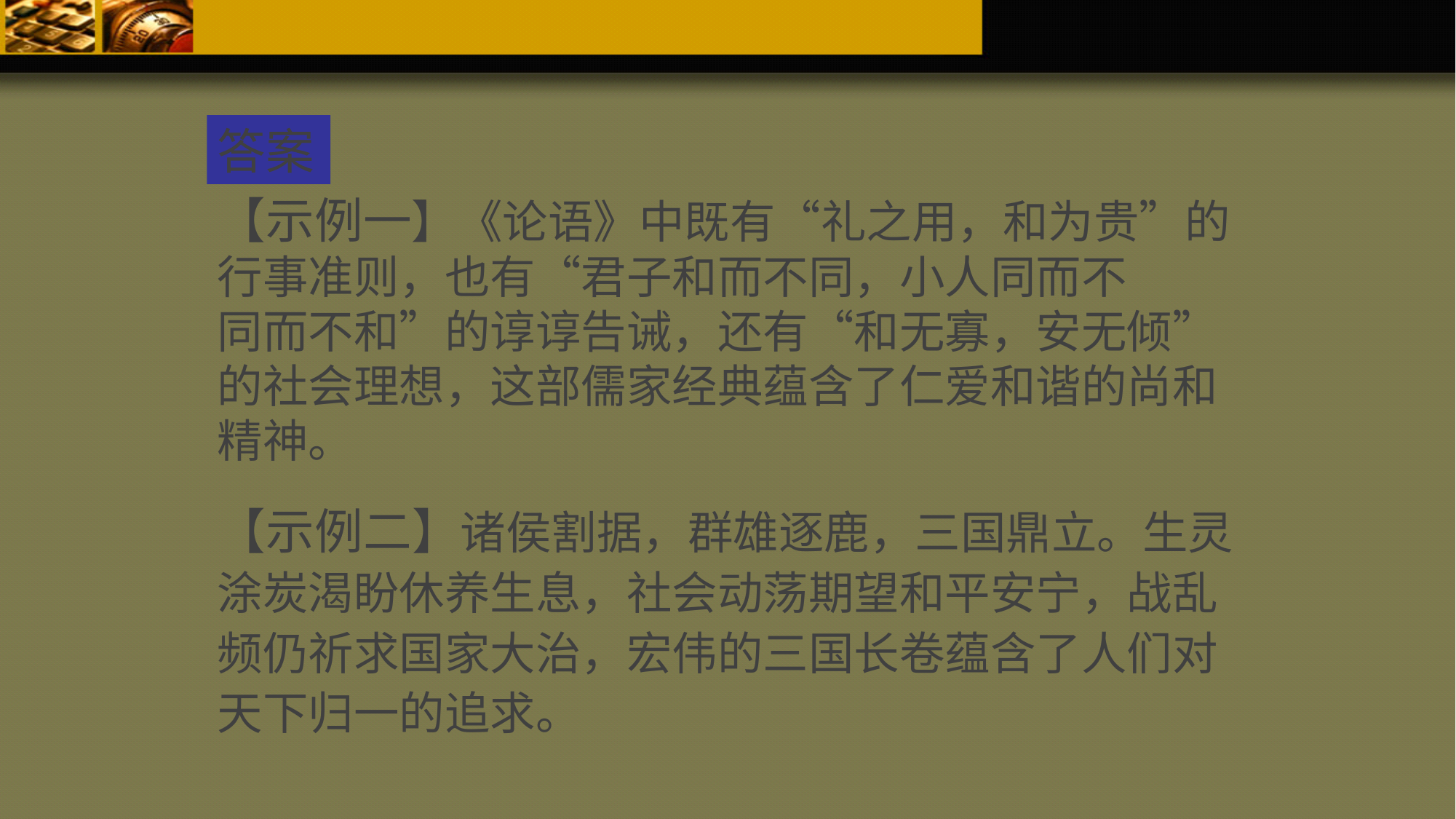

答案
【示例一】《论语》中既有“礼之用，和为贵”的行事准则，也有“君子和而不同，小人同而不
同而不和”的谆谆告诫，还有“和无寡，安无倾”的社会理想，这部儒家经典蕴含了仁爱和谐的尚和精神。
【示例二】诸侯割据，群雄逐鹿，三国鼎立。生灵涂炭渴盼休养生息，社会动荡期望和平安宁，战乱频仍祈求国家大治，宏伟的三国长卷蕴含了人们对天下归一的追求。